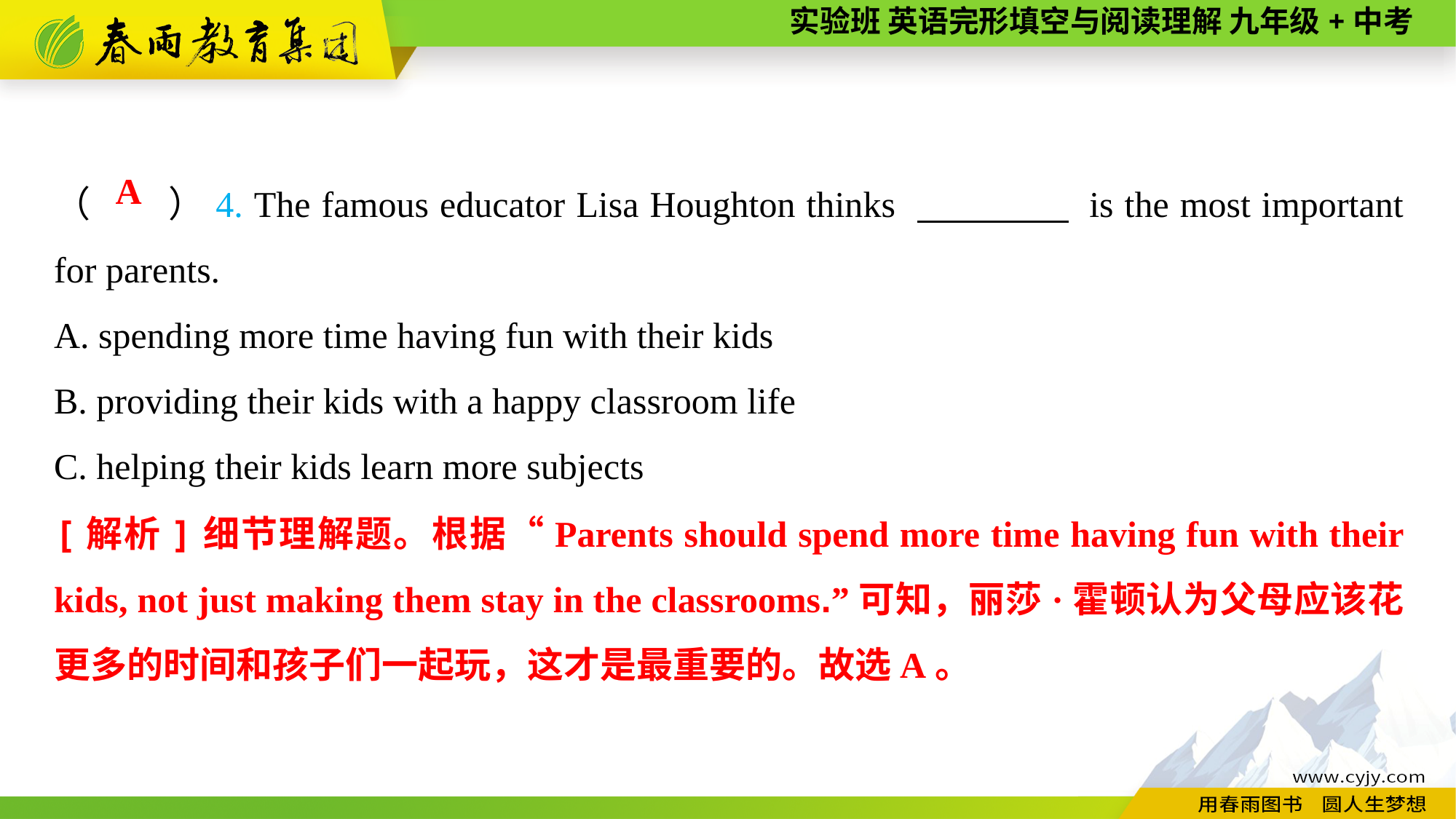

（　　）4. The famous educator Lisa Houghton thinks 　　　　 is the most important for parents.
A. spending more time having fun with their kids
B. providing their kids with a happy classroom life
C. helping their kids learn more subjects
A
[解析]细节理解题。根据“Parents should spend more time having fun with their kids, not just making them stay in the classrooms.”可知，丽莎·霍顿认为父母应该花更多的时间和孩子们一起玩，这才是最重要的。故选A。